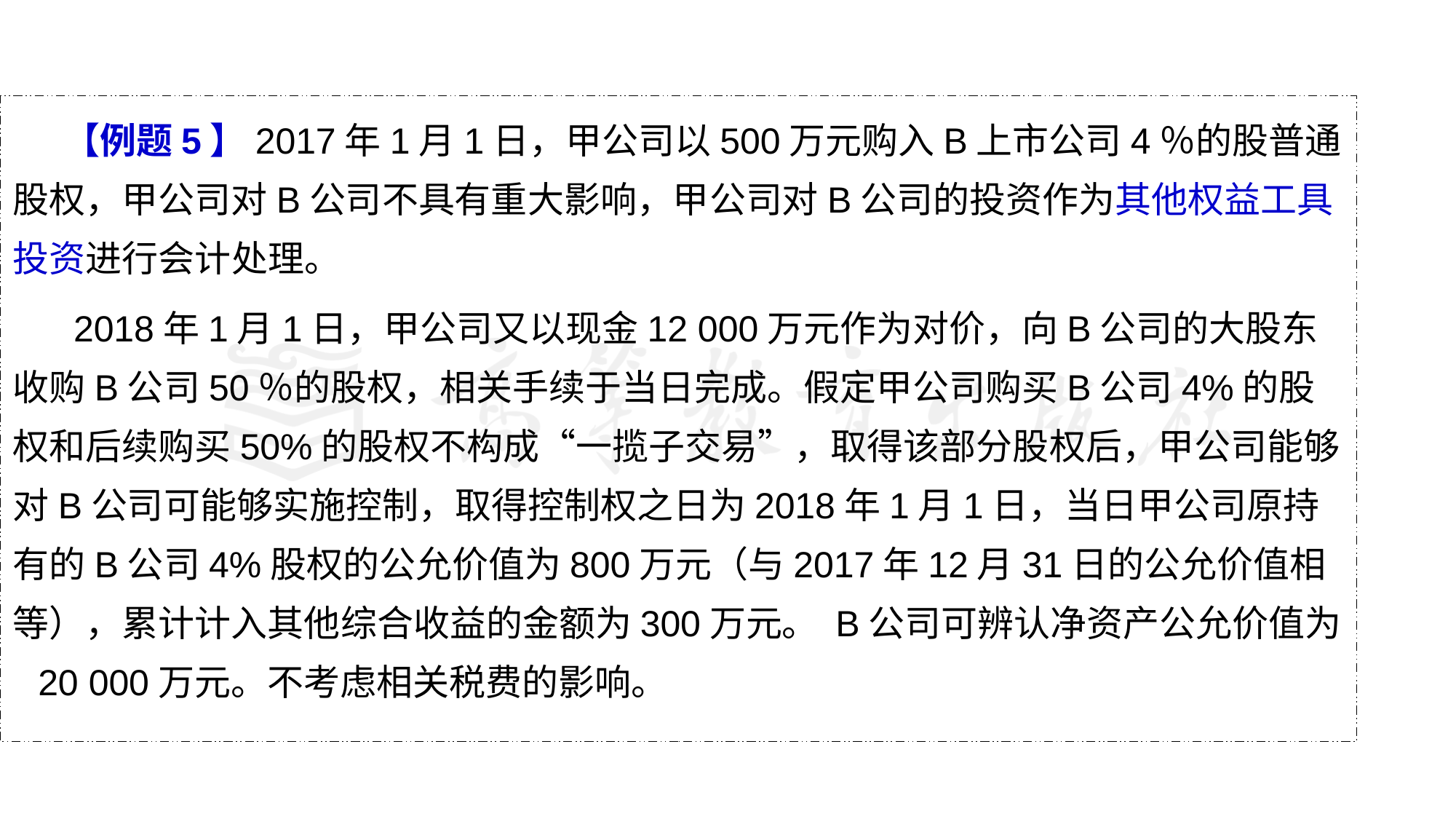

【例题5】2017年1月1日，甲公司以500万元购入B上市公司4％的股普通股权，甲公司对B公司不具有重大影响，甲公司对B公司的投资作为其他权益工具投资进行会计处理。
 2018年1月1日，甲公司又以现金12 000万元作为对价，向B公司的大股东收购B公司50％的股权，相关手续于当日完成。假定甲公司购买B公司4%的股权和后续购买50%的股权不构成“一揽子交易”，取得该部分股权后，甲公司能够对B公司可能够实施控制，取得控制权之日为2018年1月1日，当日甲公司原持有的B公司4%股权的公允价值为800万元（与2017年12月31日的公允价值相等），累计计入其他综合收益的金额为300万元。 B公司可辨认净资产公允价值为   20 000万元。不考虑相关税费的影响。